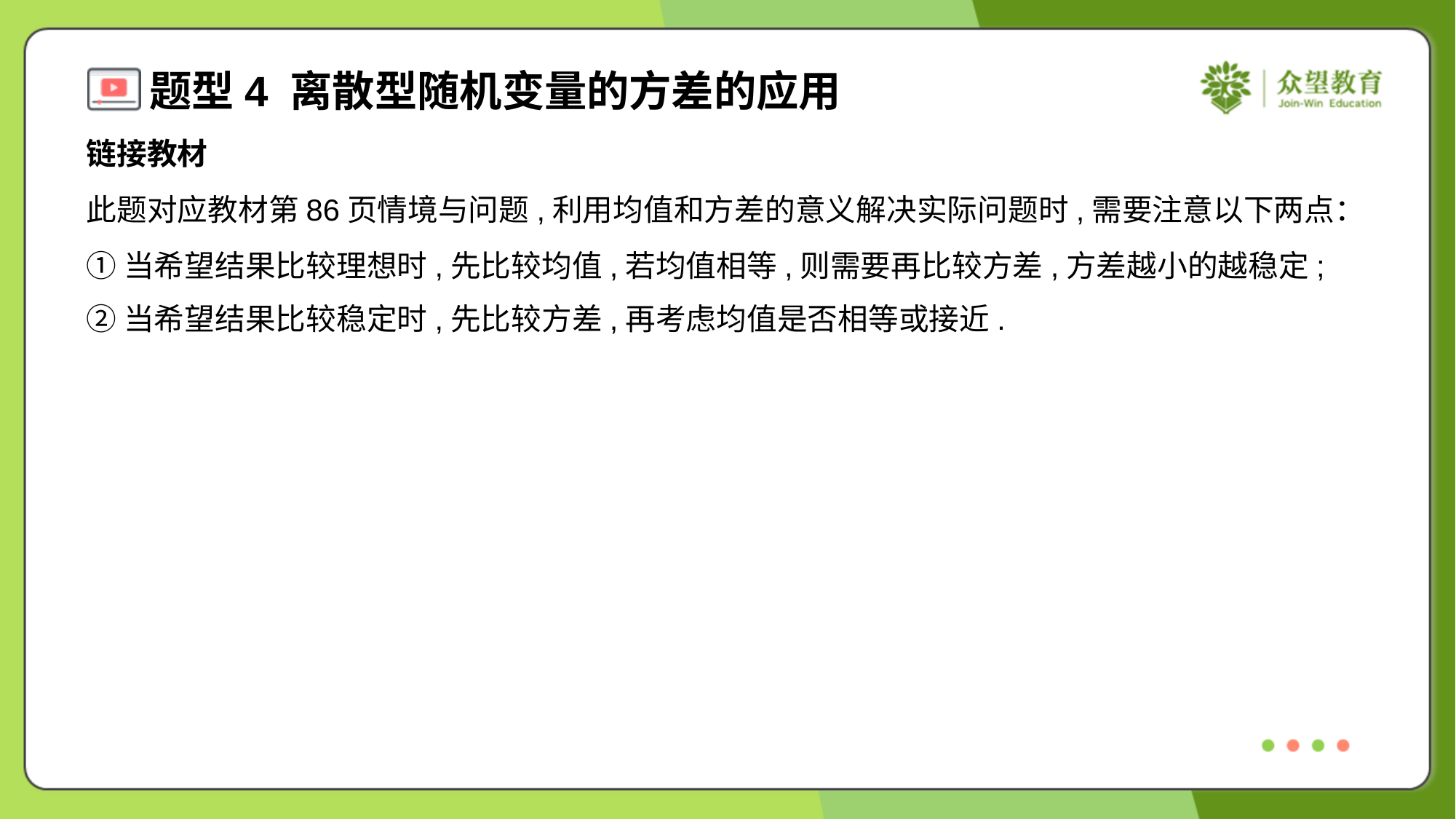

链接教材
此题对应教材第86页情境与问题,利用均值和方差的意义解决实际问题时,需要注意以下两点：
①当希望结果比较理想时,先比较均值,若均值相等,则需要再比较方差,方差越小的越稳定;
②当希望结果比较稳定时,先比较方差,再考虑均值是否相等或接近.